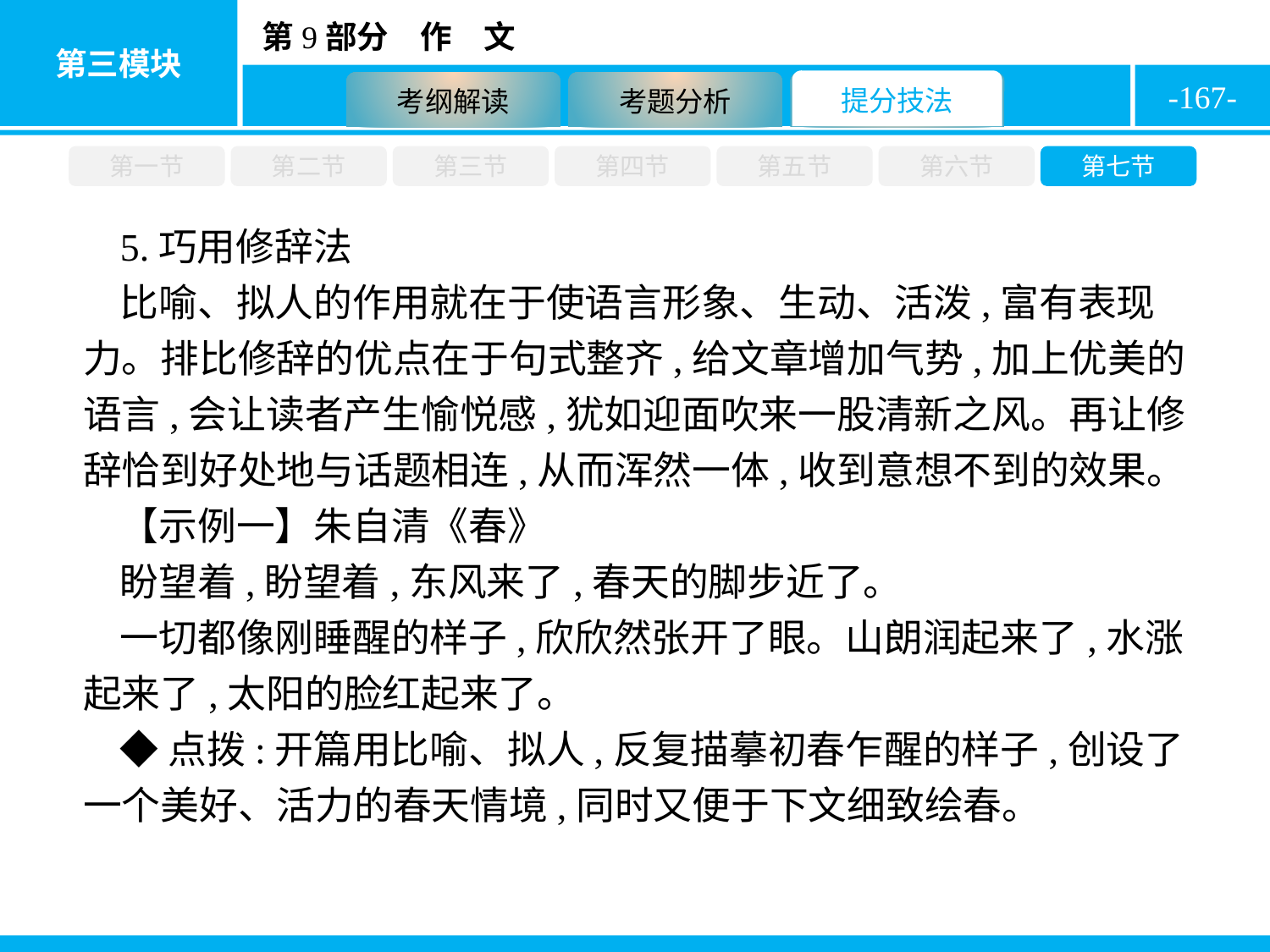

-167-
第一节
第二节
第三节
第四节
第五节
第六节
第七节
5.巧用修辞法
比喻、拟人的作用就在于使语言形象、生动、活泼,富有表现力。排比修辞的优点在于句式整齐,给文章增加气势,加上优美的语言,会让读者产生愉悦感,犹如迎面吹来一股清新之风。再让修辞恰到好处地与话题相连,从而浑然一体,收到意想不到的效果。
【示例一】朱自清《春》
盼望着,盼望着,东风来了,春天的脚步近了。
一切都像刚睡醒的样子,欣欣然张开了眼。山朗润起来了,水涨起来了,太阳的脸红起来了。
◆点拨:开篇用比喻、拟人,反复描摹初春乍醒的样子,创设了一个美好、活力的春天情境,同时又便于下文细致绘春。